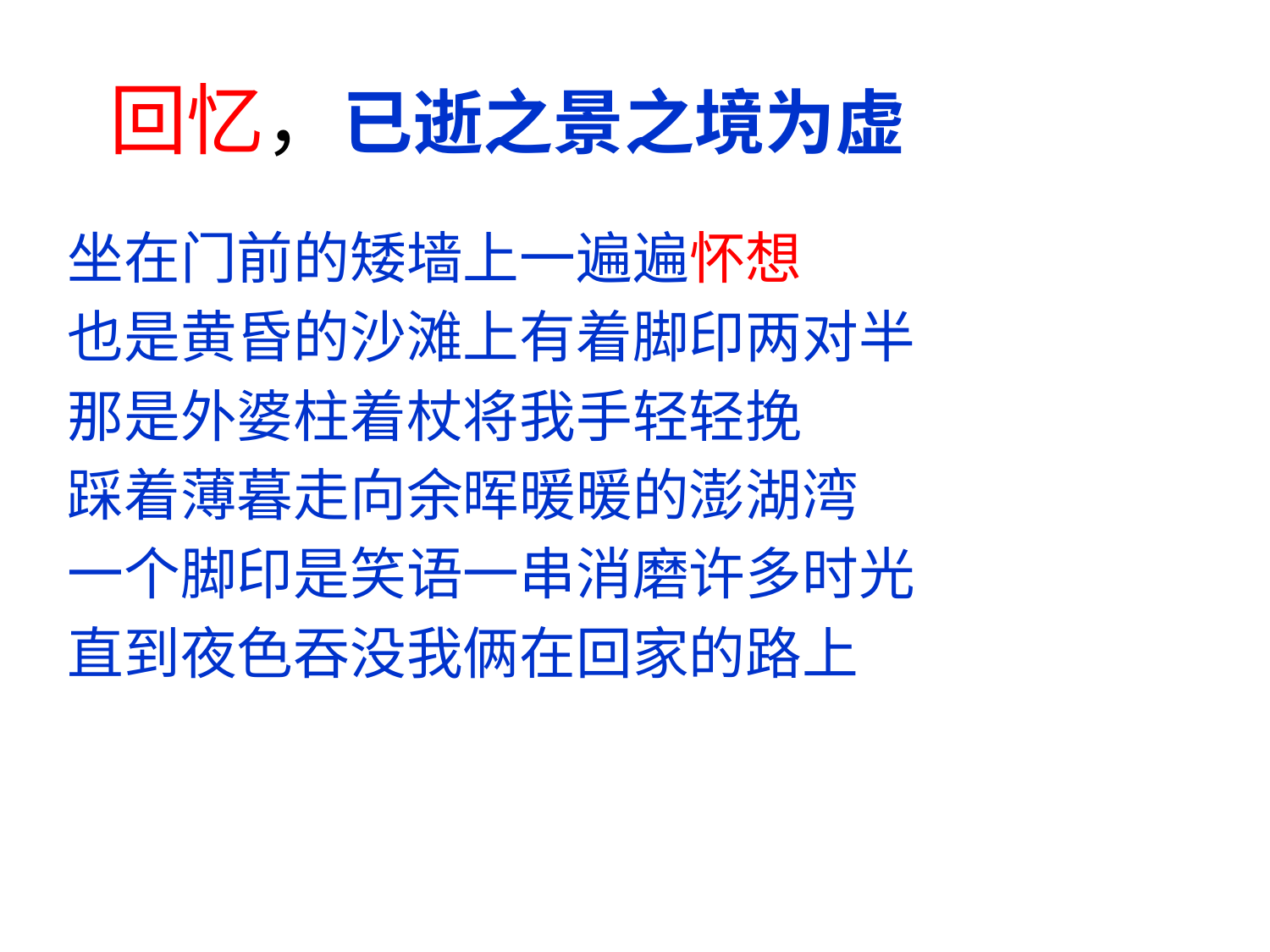

# 回忆，已逝之景之境为虚
坐在门前的矮墙上一遍遍怀想
也是黄昏的沙滩上有着脚印两对半
那是外婆柱着杖将我手轻轻挽
踩着薄暮走向余晖暖暖的澎湖湾
一个脚印是笑语一串消磨许多时光
直到夜色吞没我俩在回家的路上